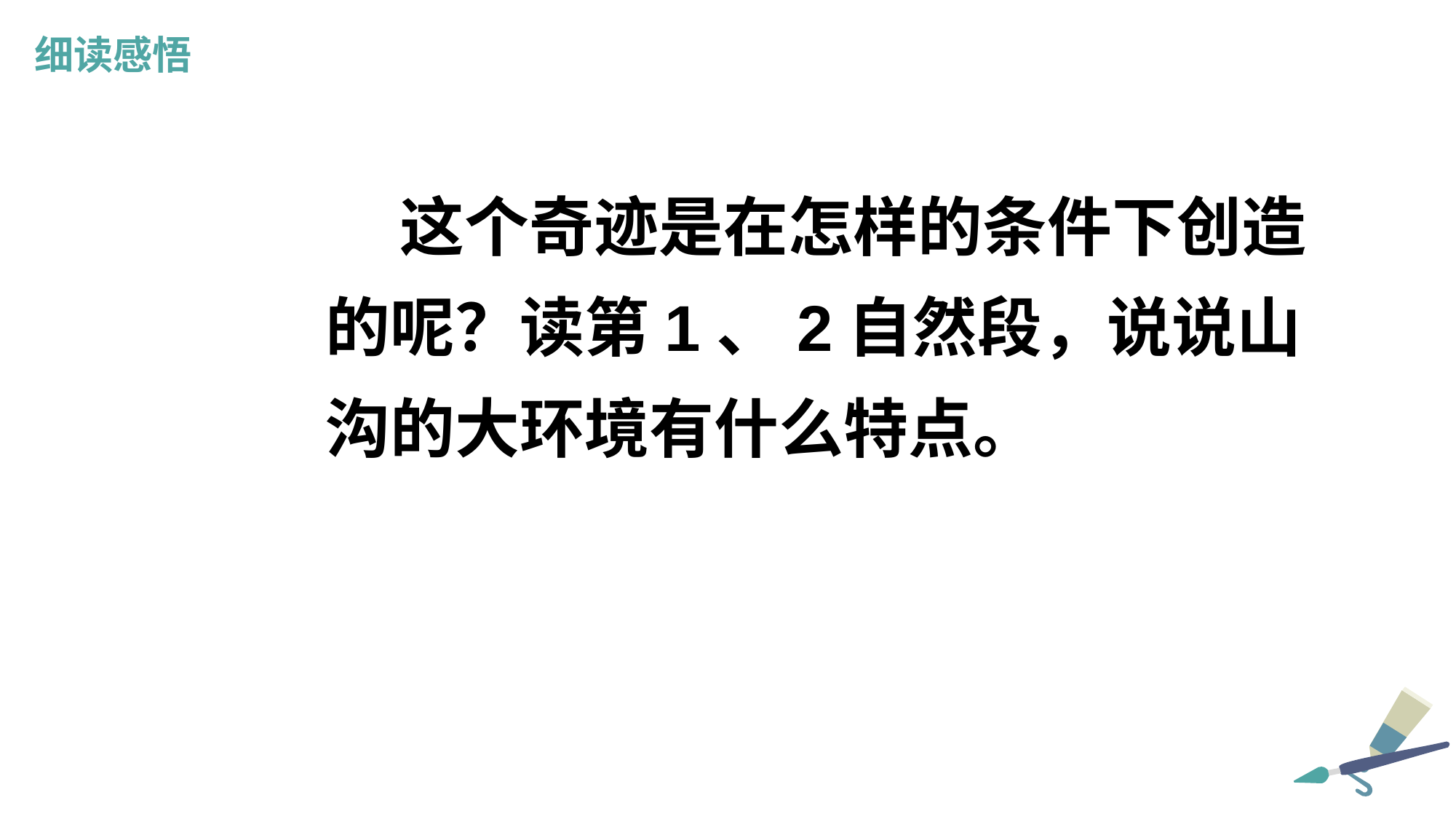

细读感悟
    这个奇迹是在怎样的条件下创造的呢？读第1、2自然段，说说山沟的大环境有什么特点。